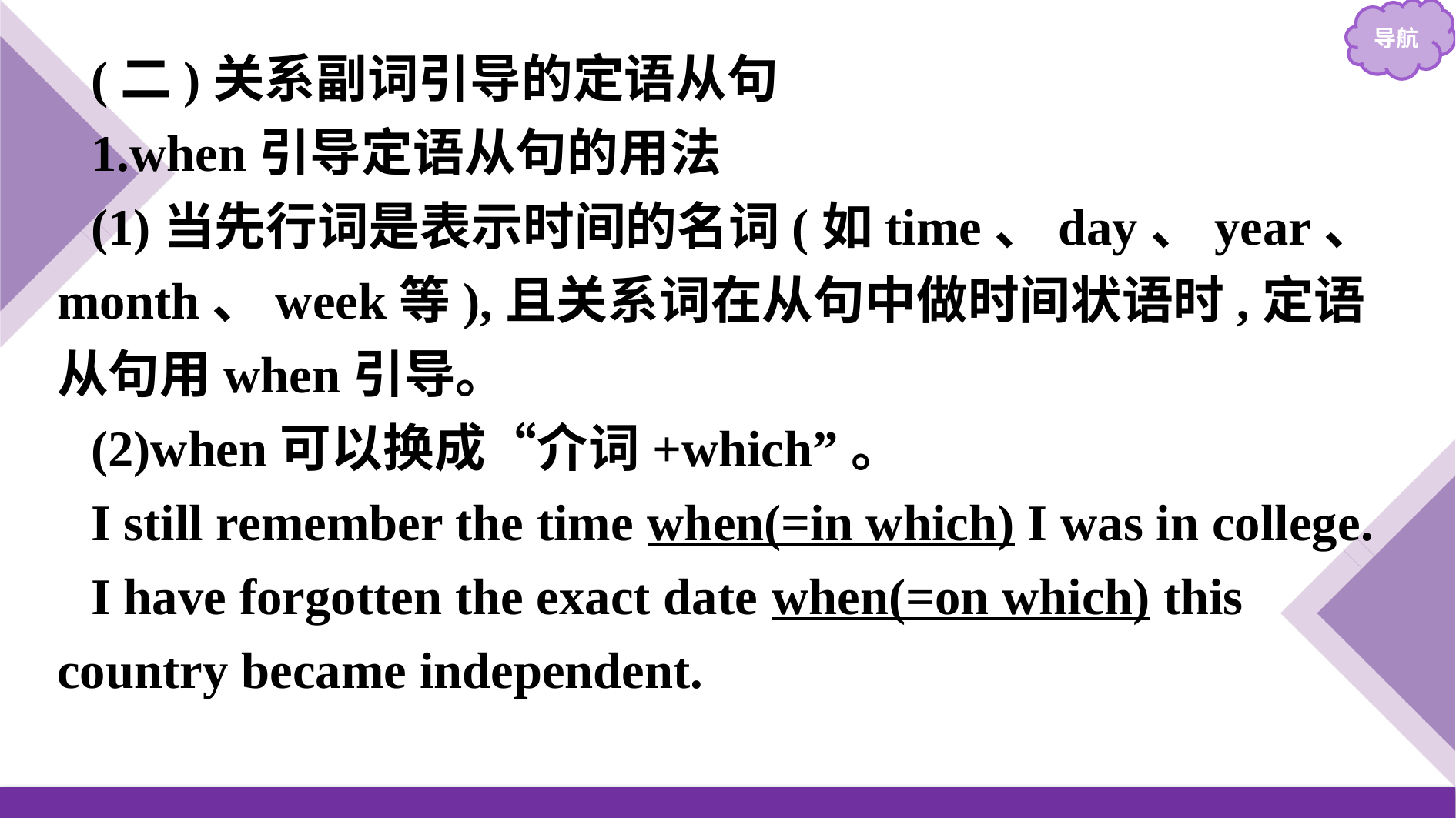

(二)关系副词引导的定语从句
1.when引导定语从句的用法
(1)当先行词是表示时间的名词(如time、day、year、month、week等),且关系词在从句中做时间状语时,定语从句用when引导。
(2)when可以换成“介词+which”。
I still remember the time when(=in which) I was in college.
I have forgotten the exact date when(=on which) this country became independent.